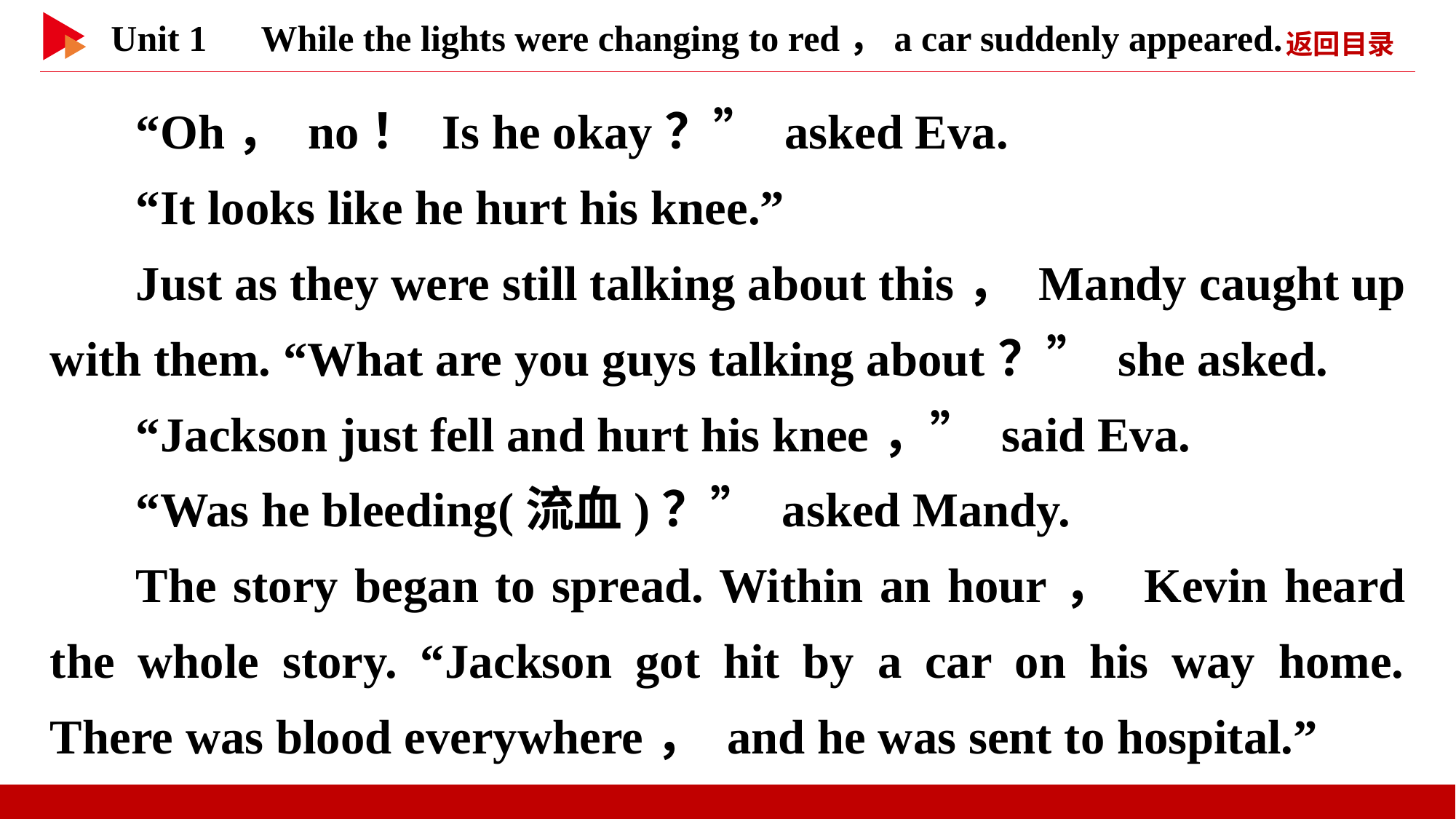

“Oh， no！ Is he okay？” asked Eva.
“It looks like he hurt his knee.”
Just as they were still talking about this， Mandy caught up with them. “What are you guys talking about？” she asked.
“Jackson just fell and hurt his knee，” said Eva.
“Was he bleeding(流血)？” asked Mandy.
The story began to spread. Within an hour， Kevin heard the whole story. “Jackson got hit by a car on his way home. There was blood everywhere， and he was sent to hospital.”